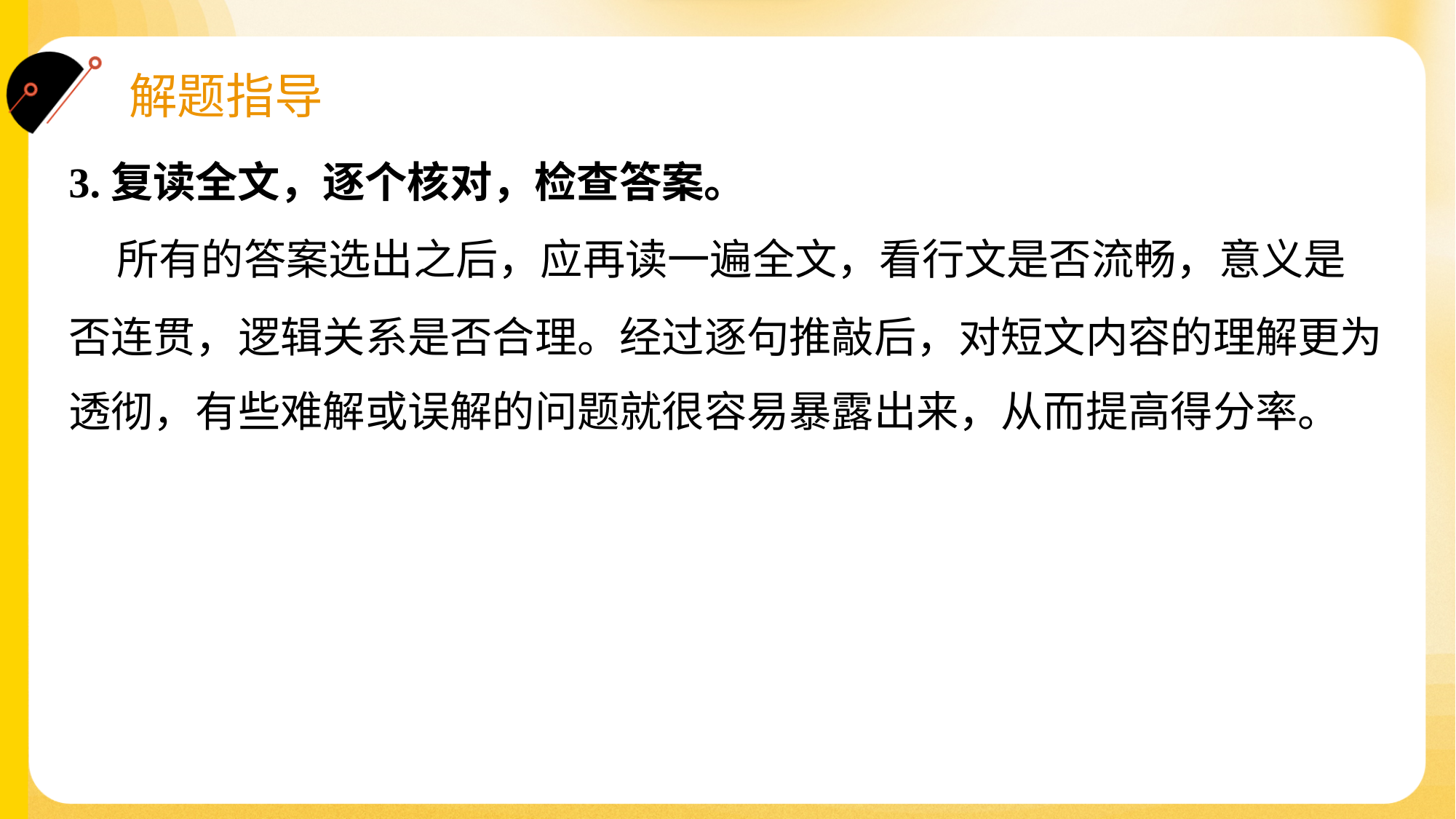

3.复读全文，逐个核对，检查答案。
    所有的答案选出之后，应再读一遍全文，看行文是否流畅，意义是
否连贯，逻辑关系是否合理。经过逐句推敲后，对短文内容的理解更为
透彻，有些难解或误解的问题就很容易暴露出来，从而提高得分率。